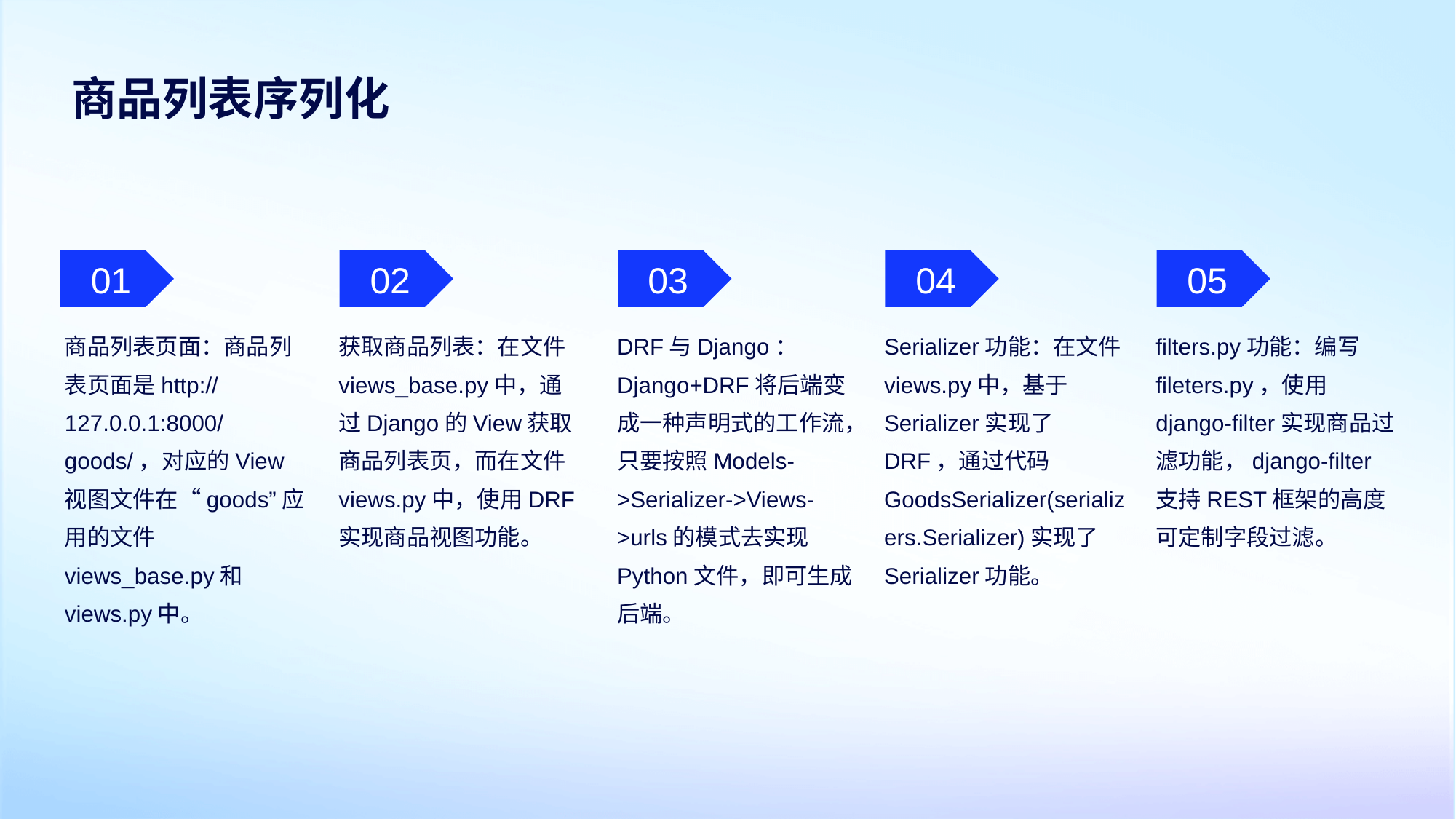

商品列表序列化

01

02
03

04

05
商品列表页面：商品列表页面是http://127.0.0.1:8000/goods/，对应的View视图文件在“goods”应用的文件views_base.py和views.py中。
获取商品列表：在文件views_base.py中，通过Django的View获取商品列表页，而在文件views.py中，使用DRF实现商品视图功能。
DRF与Django：Django+DRF将后端变成一种声明式的工作流，只要按照Models->Serializer->Views->urls的模式去实现Python文件，即可生成后端。
Serializer功能：在文件views.py中，基于Serializer实现了DRF，通过代码GoodsSerializer(serializers.Serializer)实现了Serializer功能。
filters.py功能：编写fileters.py，使用django-filter实现商品过滤功能，django-filter支持REST框架的高度可定制字段过滤。